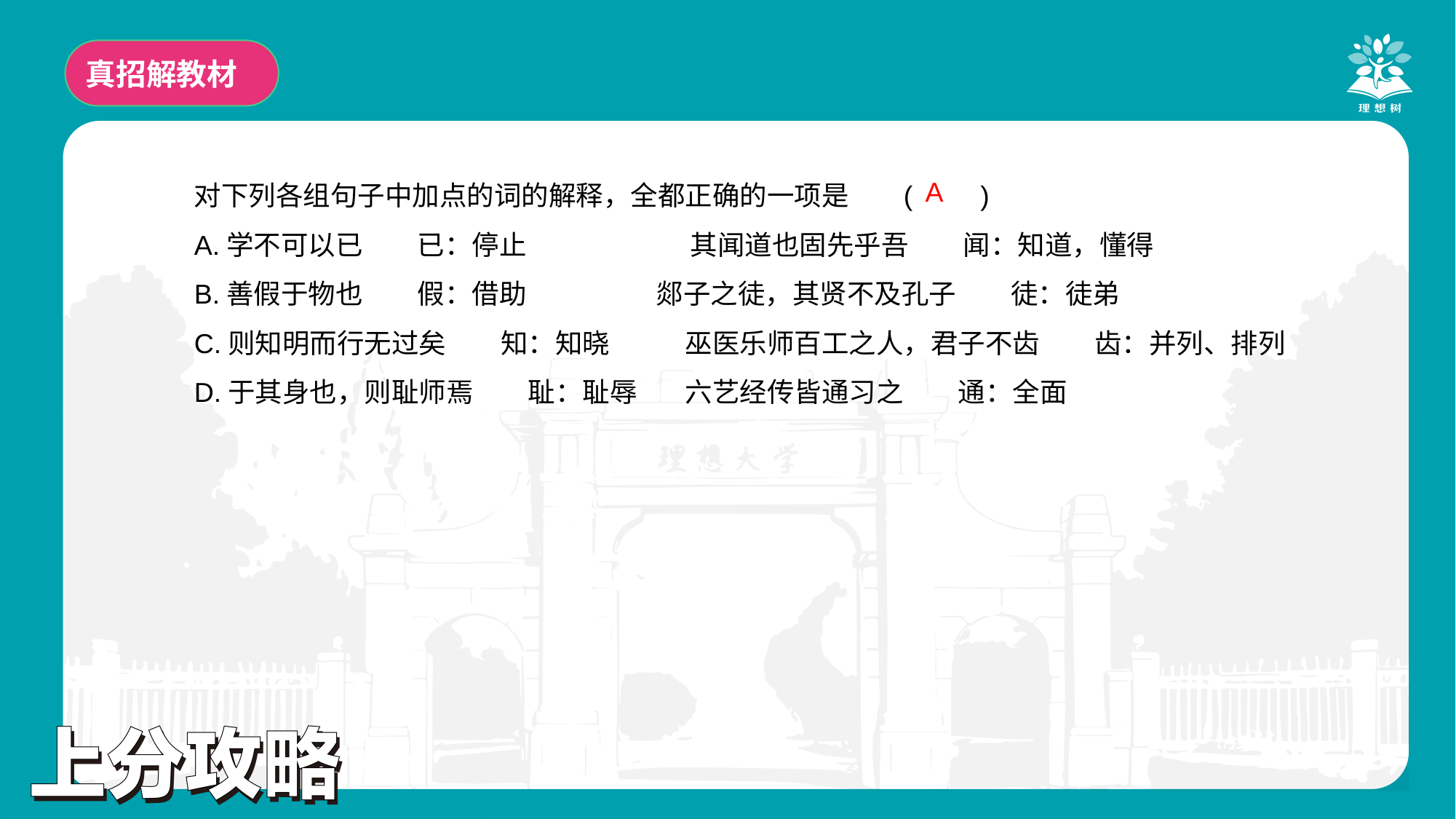

真招解教材
对下列各组句子中加点的词的解释，全都正确的一项是	(　　)
A.学不可以已　　已：停止　　　　　　其闻道也固先乎吾　　闻：知道，懂得
B.善假于物也　　假：借助	             郯子之徒，其贤不及孔子　　徒：徒弟
C.则知明而行无过矣　　知：知晓	巫医乐师百工之人，君子不齿　　齿：并列、排列
D.于其身也，则耻师焉　　耻：耻辱	六艺经传皆通习之　　通：全面
A